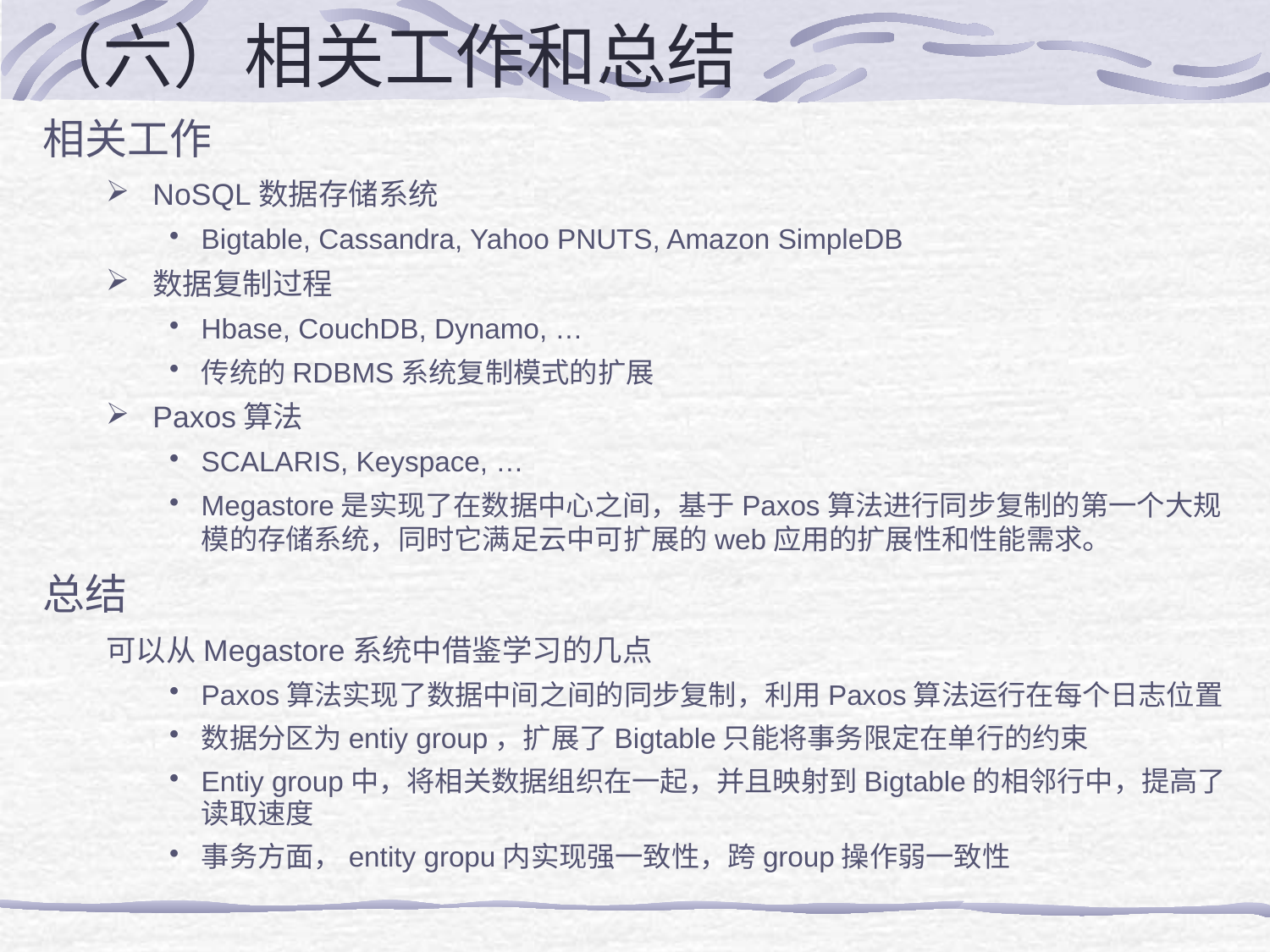

# （六）相关工作和总结
相关工作
NoSQL数据存储系统
Bigtable, Cassandra, Yahoo PNUTS, Amazon SimpleDB
数据复制过程
Hbase, CouchDB, Dynamo, …
传统的RDBMS系统复制模式的扩展
Paxos算法
SCALARIS, Keyspace, …
Megastore是实现了在数据中心之间，基于Paxos算法进行同步复制的第一个大规模的存储系统，同时它满足云中可扩展的web应用的扩展性和性能需求。
总结
可以从Megastore系统中借鉴学习的几点
Paxos算法实现了数据中间之间的同步复制，利用Paxos算法运行在每个日志位置
数据分区为entiy group，扩展了Bigtable只能将事务限定在单行的约束
Entiy group中，将相关数据组织在一起，并且映射到Bigtable的相邻行中，提高了读取速度
事务方面，entity gropu内实现强一致性，跨group操作弱一致性